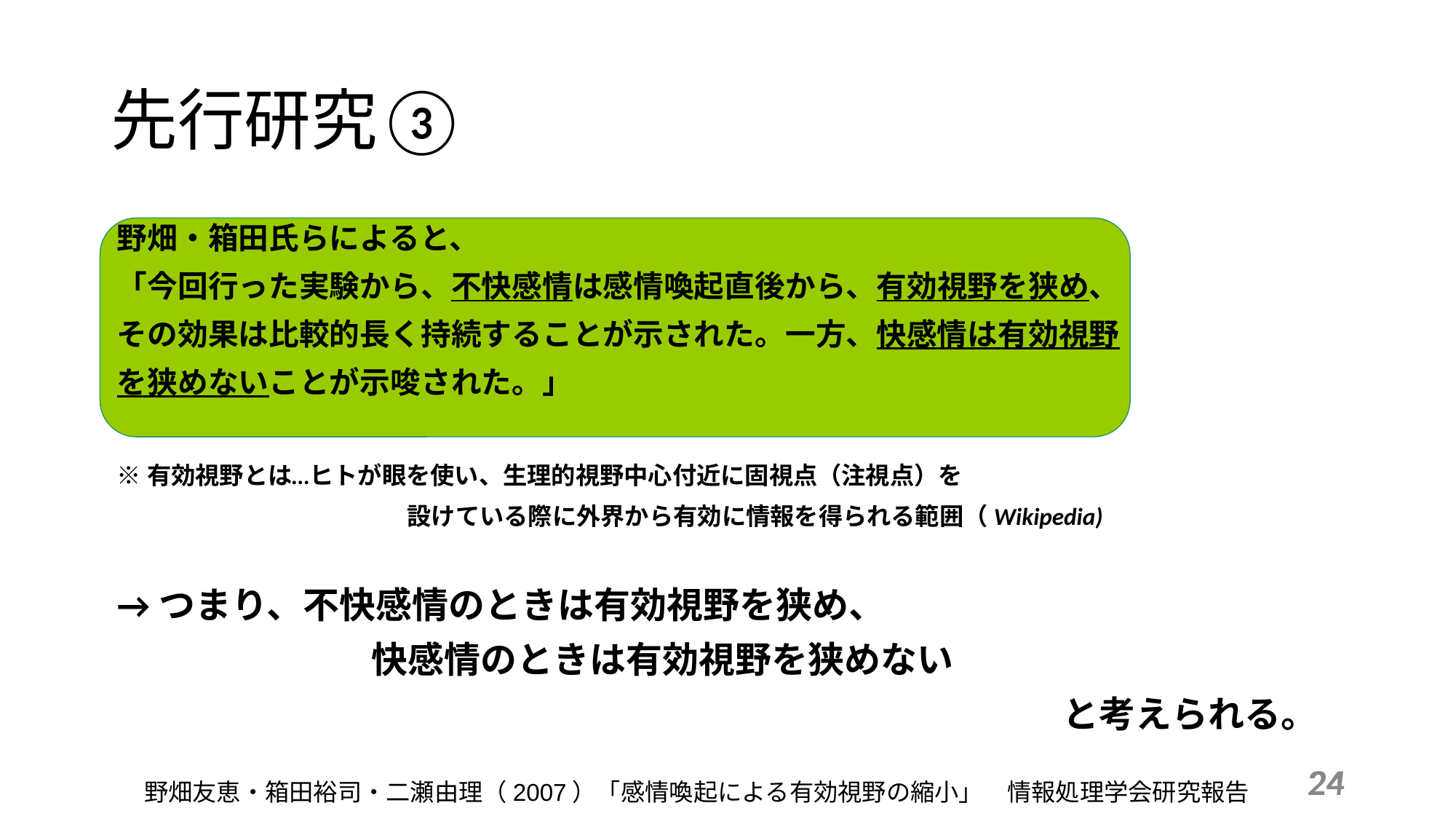

先行研究③

野畑・箱田氏らによると、
「今回行った実験から、不快感情は感情喚起直後から、有効視野を狭め、
その効果は比較的長く持続することが示された。一方、快感情は有効視野
を狭めないことが示唆された。」

※有効視野とは…ヒトが眼を使い、生理的視野中心付近に固視点（注視点）を
　　　　　　　　　　　　設けている際に外界から有効に情報を得られる範囲（Wikipedia)

→つまり、不快感情のときは有効視野を狭め、
　　　　　　　快感情のときは有効視野を狭めない
　　　　　　　　　　　　　　　　　　　　　　　　　　と考えられる。
24
24
野畑友恵・箱田裕司・二瀬由理（2007）「感情喚起による有効視野の縮小」　情報処理学会研究報告